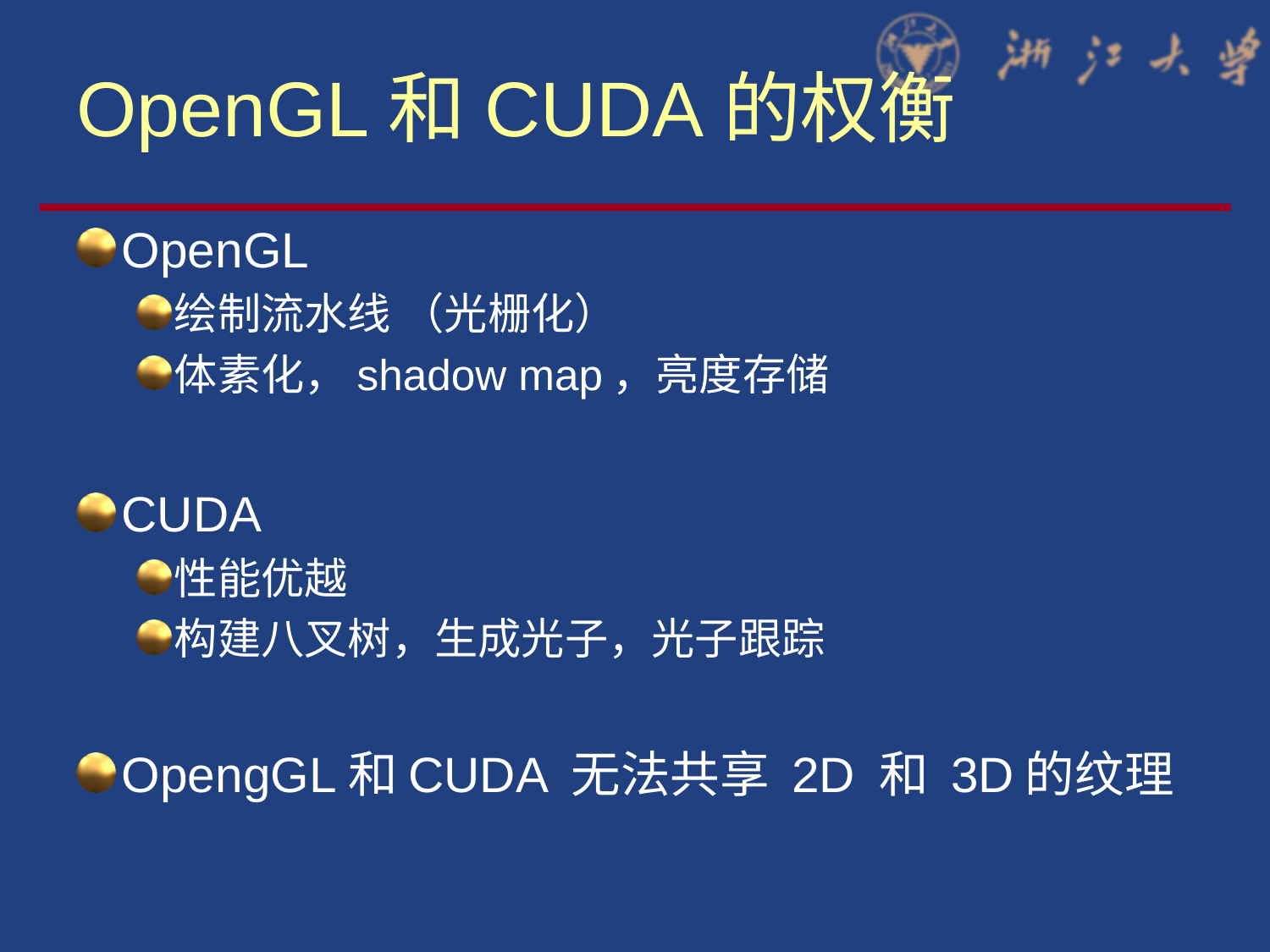

# OpenGL和CUDA的权衡
OpenGL
绘制流水线 （光栅化）
体素化，shadow map，亮度存储

CUDA
性能优越
构建八叉树，生成光子，光子跟踪

OpengGL和CUDA 无法共享 2D 和 3D的纹理